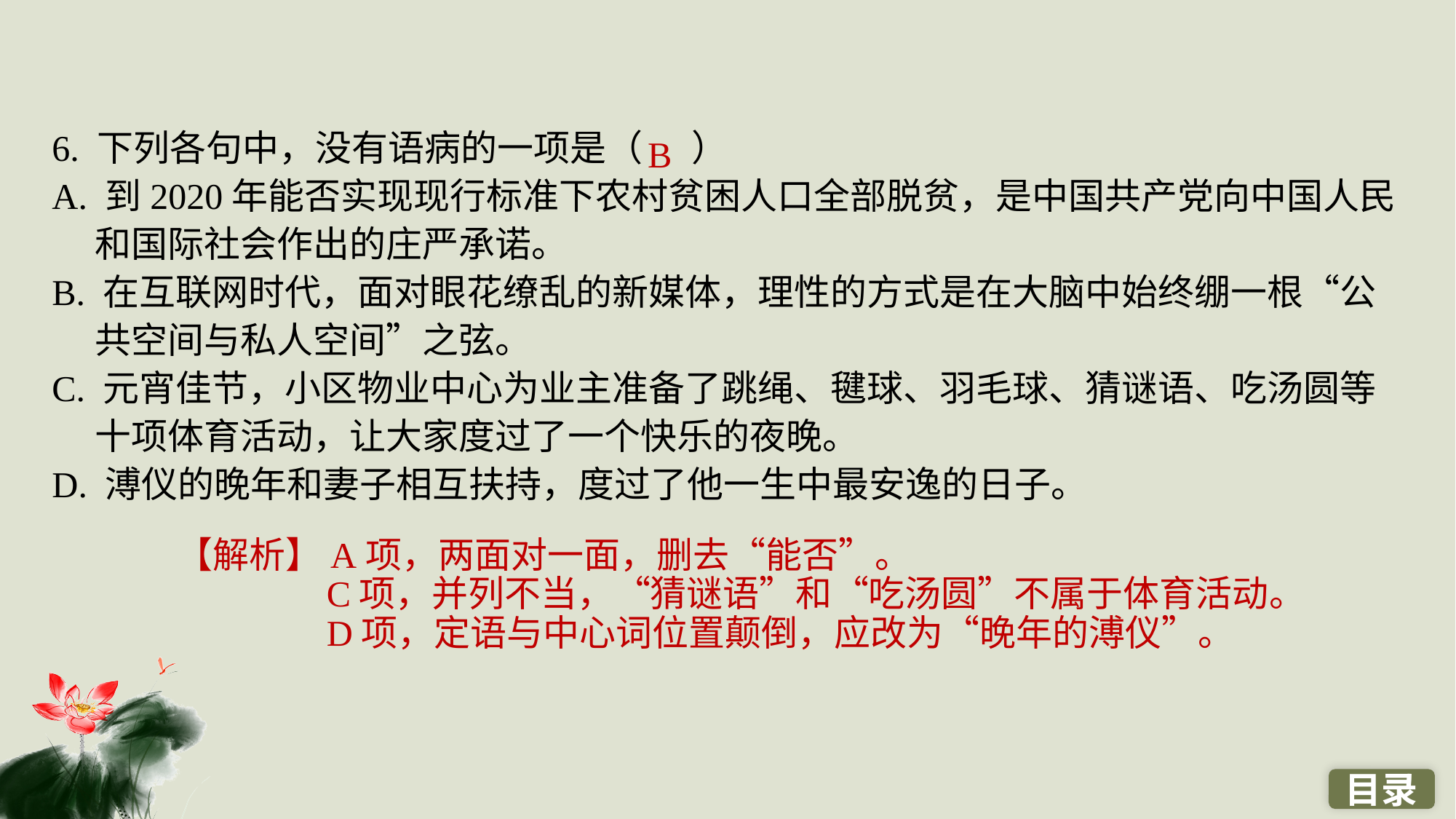

6. 下列各句中，没有语病的一项是（      ）
A. 到2020年能否实现现行标准下农村贫困人口全部脱贫，是中国共产党向中国人民和国际社会作出的庄严承诺。
B. 在互联网时代，面对眼花缭乱的新媒体，理性的方式是在大脑中始终绷一根“公共空间与私人空间”之弦。
C. 元宵佳节，小区物业中心为业主准备了跳绳、毽球、羽毛球、猜谜语、吃汤圆等十项体育活动，让大家度过了一个快乐的夜晚。
D. 溥仪的晚年和妻子相互扶持，度过了他一生中最安逸的日子。
B
【解析】A项，两面对一面，删去“能否”。
C项，并列不当，“猜谜语”和“吃汤圆”不属于体育活动。
D项，定语与中心词位置颠倒，应改为“晚年的溥仪”。